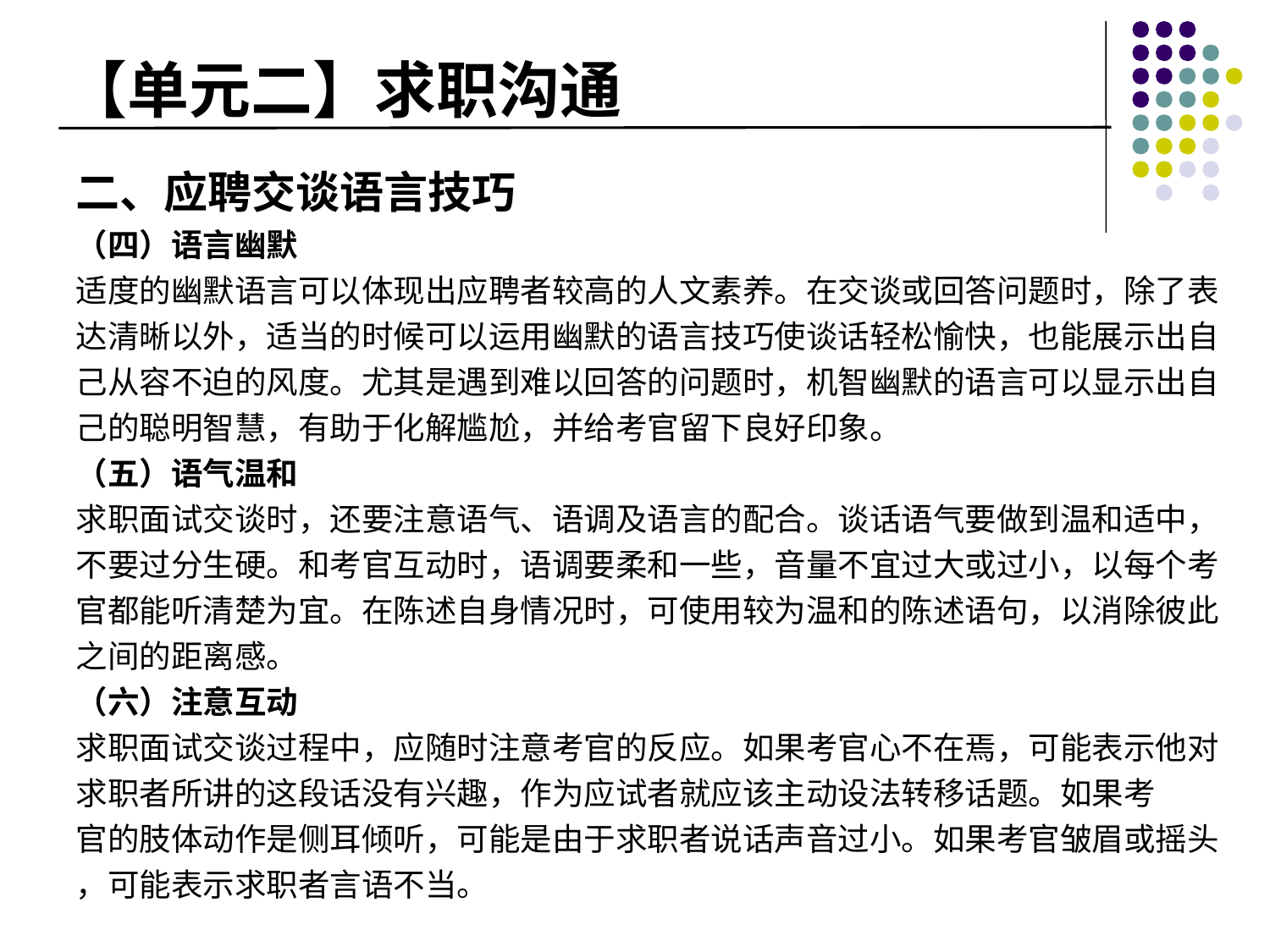

# 【单元二】求职沟通
二、应聘交谈语言技巧
（四）语言幽默
适度的幽默语言可以体现出应聘者较高的人文素养。在交谈或回答问题时，除了表
达清晰以外，适当的时候可以运用幽默的语言技巧使谈话轻松愉快，也能展示出自
己从容不迫的风度。尤其是遇到难以回答的问题时，机智幽默的语言可以显示出自
己的聪明智慧，有助于化解尴尬，并给考官留下良好印象。
（五）语气温和
求职面试交谈时，还要注意语气、语调及语言的配合。谈话语气要做到温和适中，
不要过分生硬。和考官互动时，语调要柔和一些，音量不宜过大或过小，以每个考
官都能听清楚为宜。在陈述自身情况时，可使用较为温和的陈述语句，以消除彼此
之间的距离感。
（六）注意互动
求职面试交谈过程中，应随时注意考官的反应。如果考官心不在焉，可能表示他对
求职者所讲的这段话没有兴趣，作为应试者就应该主动设法转移话题。如果考
官的肢体动作是侧耳倾听，可能是由于求职者说话声音过小。如果考官皱眉或摇头
，可能表示求职者言语不当。